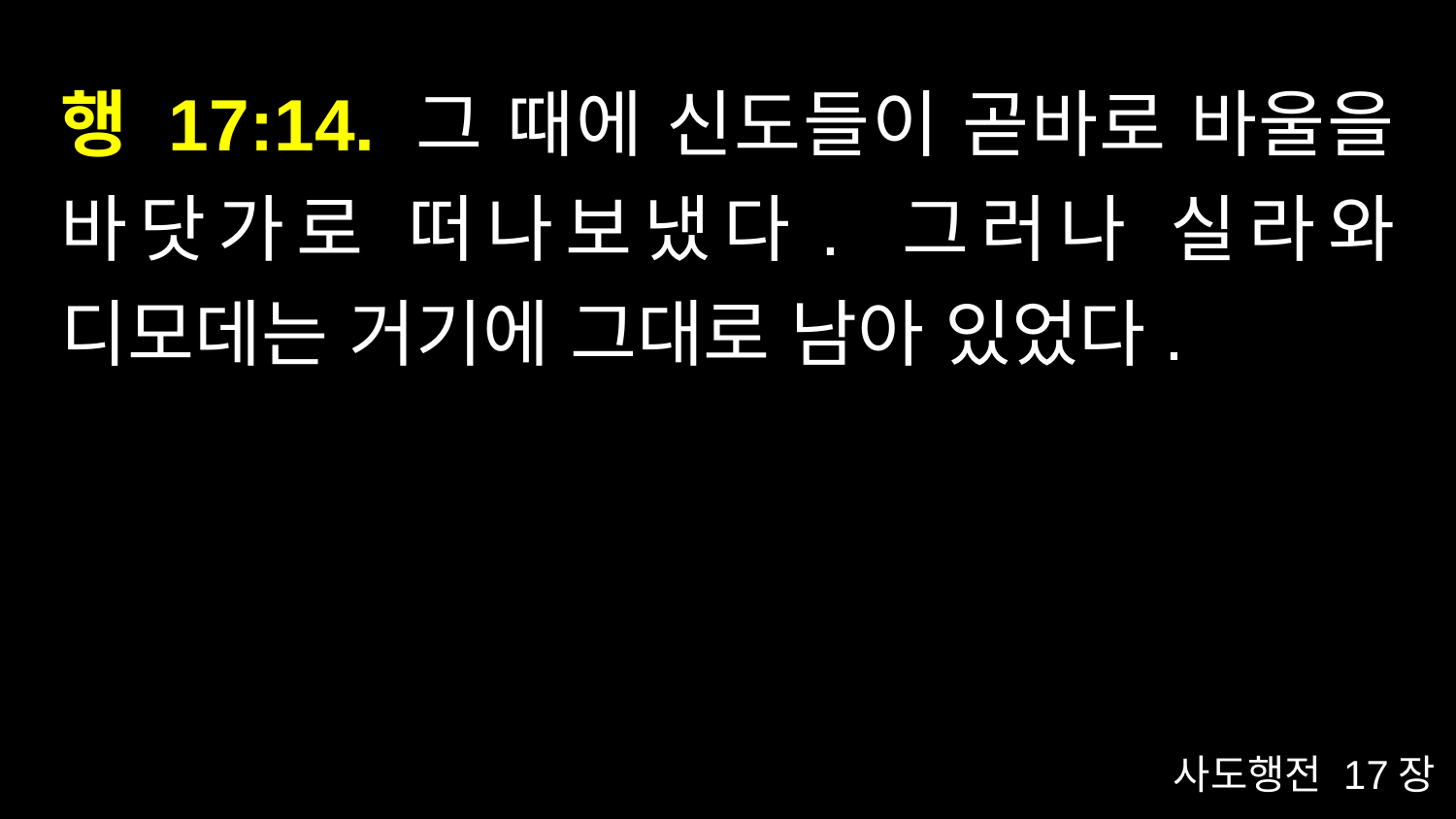

# 행 17:14. 그 때에 신도들이 곧바로 바울을 바닷가로 떠나보냈다. 그러나 실라와 디모데는 거기에 그대로 남아 있었다.
사도행전 17장